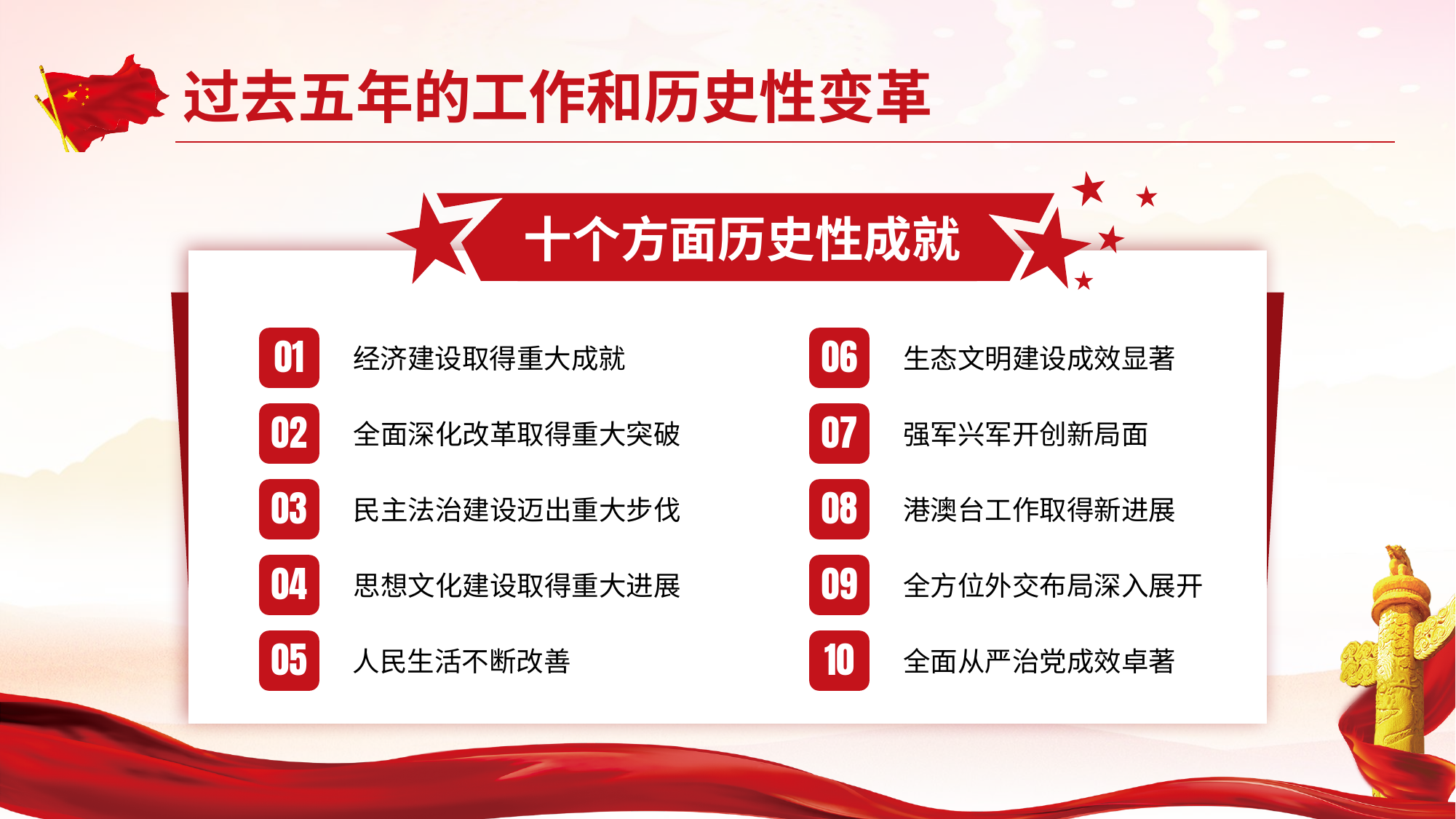

十个方面历史性成就

01
经济建设取得重大成就
06
生态文明建设成效显著
02
全面深化改革取得重大突破
07
强军兴军开创新局面
03
民主法治建设迈出重大步伐
08
港澳台工作取得新进展
04
思想文化建设取得重大进展
09
全方位外交布局深入展开
05
人民生活不断改善
10
全面从严治党成效卓著